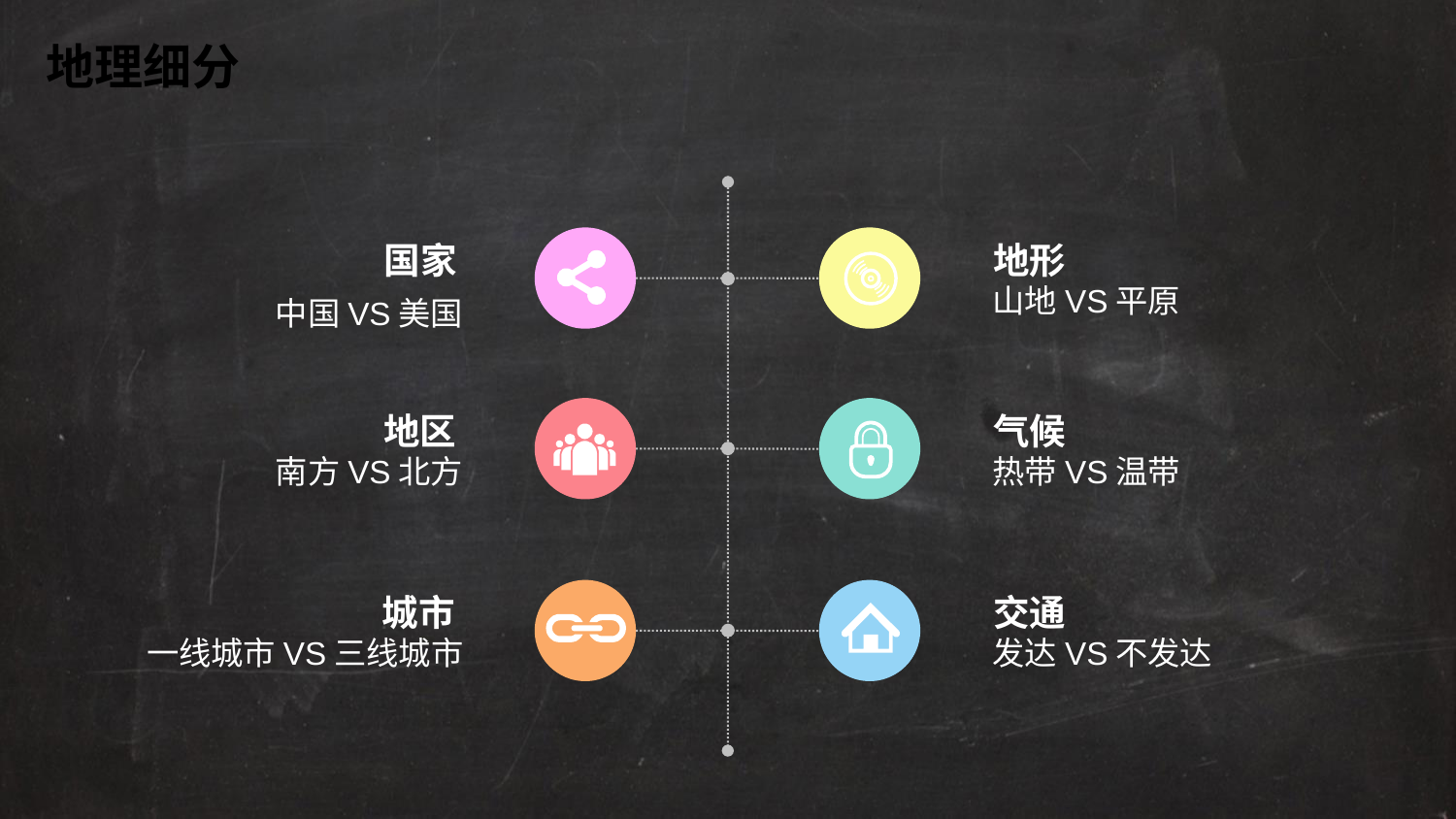

地理细分

国家
中国VS美国
地形
山地VS平原

地区
南方VS北方
气候
热带VS温带

城市
一线城市VS三线城市
交通
发达VS不发达